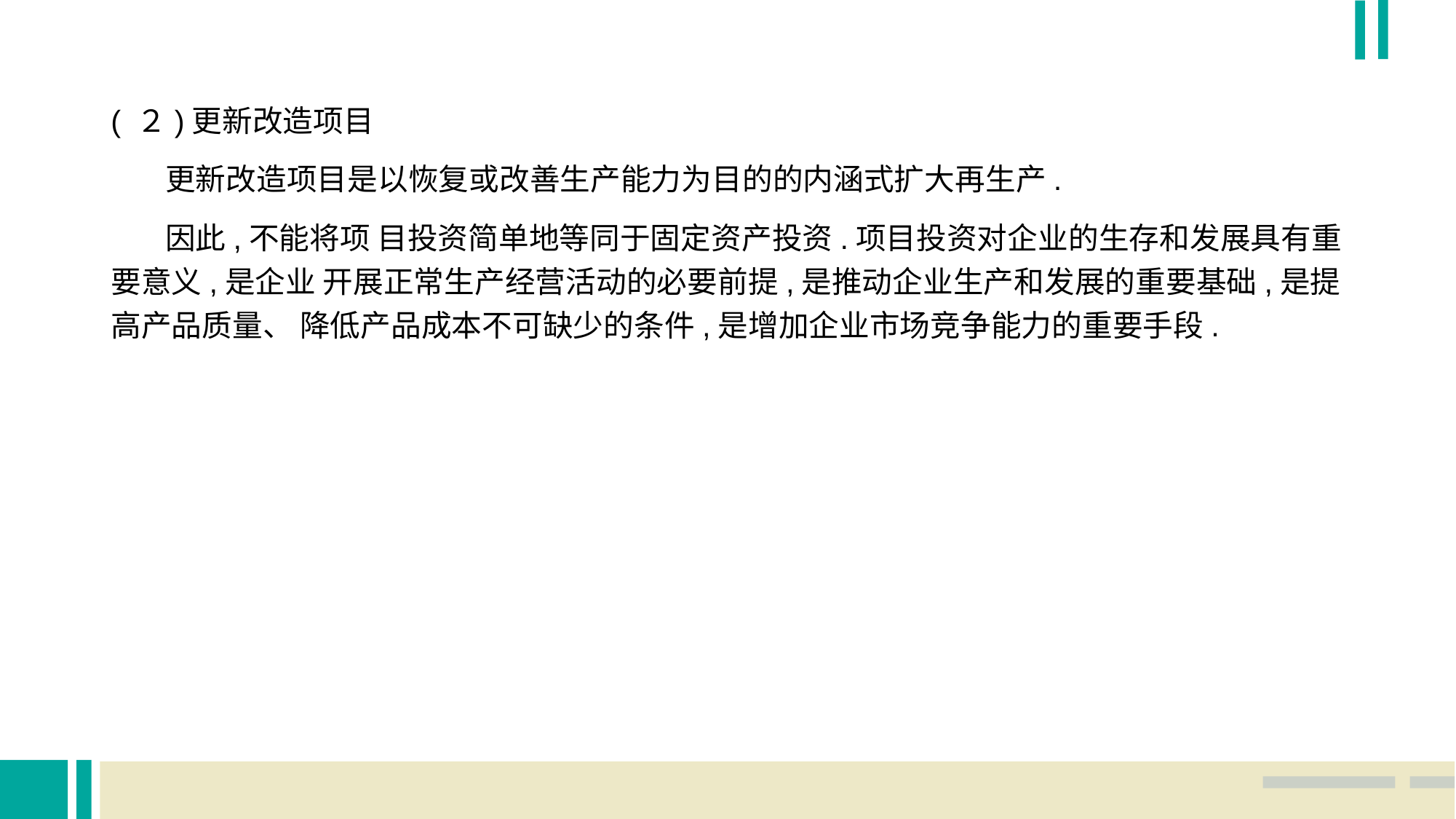

( ２)更新改造项目
       更新改造项目是以恢复或改善生产能力为目的的内涵式扩大再生产.
       因此,不能将项 目投资简单地等同于固定资产投资.项目投资对企业的生存和发展具有重要意义,是企业 开展正常生产经营活动的必要前提,是推动企业生产和发展的重要基础,是提高产品质量、 降低产品成本不可缺少的条件,是增加企业市场竞争能力的重要手段.